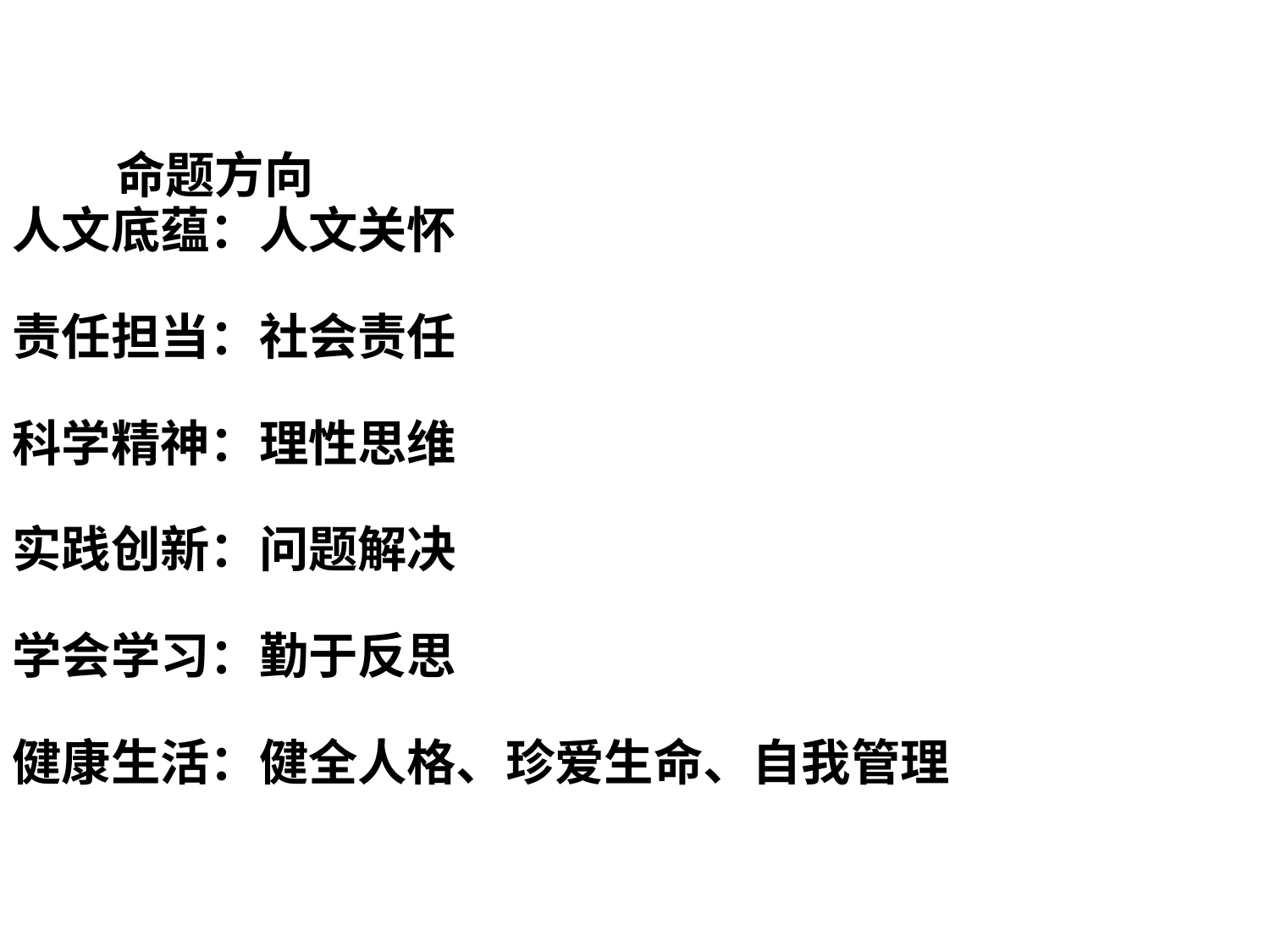

命题方向
人文底蕴：人文关怀

责任担当：社会责任

科学精神：理性思维

实践创新：问题解决

学会学习：勤于反思

健康生活：健全人格、珍爱生命、自我管理